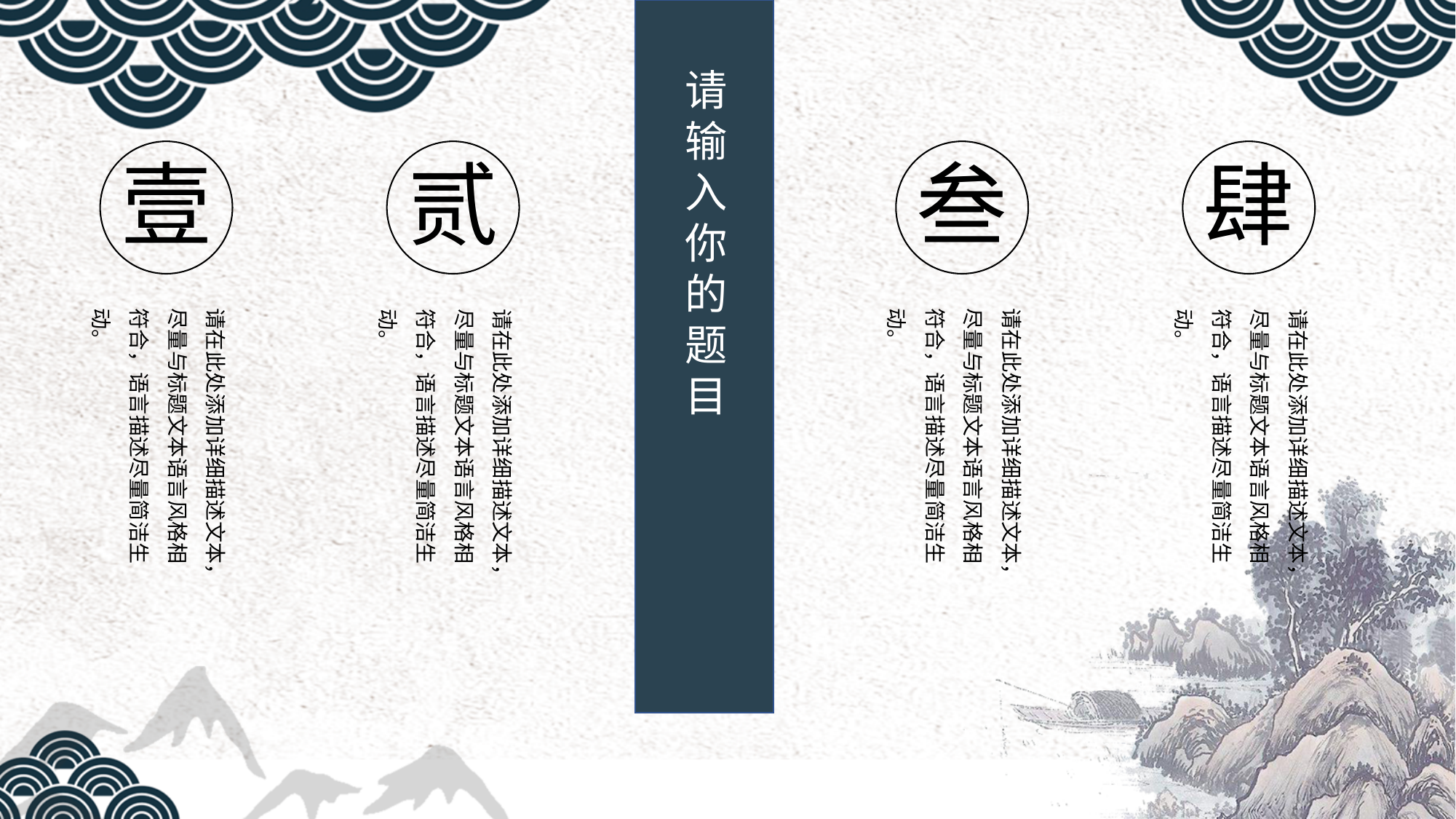

请输入你的题目

壹
请在此处添加详细描述文本，尽量与标题文本语言风格相符合，语言描述尽量简洁生动。

贰
请在此处添加详细描述文本，尽量与标题文本语言风格相符合，语言描述尽量简洁生动。

叁
请在此处添加详细描述文本，尽量与标题文本语言风格相符合，语言描述尽量简洁生动。

肆
请在此处添加详细描述文本，尽量与标题文本语言风格相符合，语言描述尽量简洁生动。